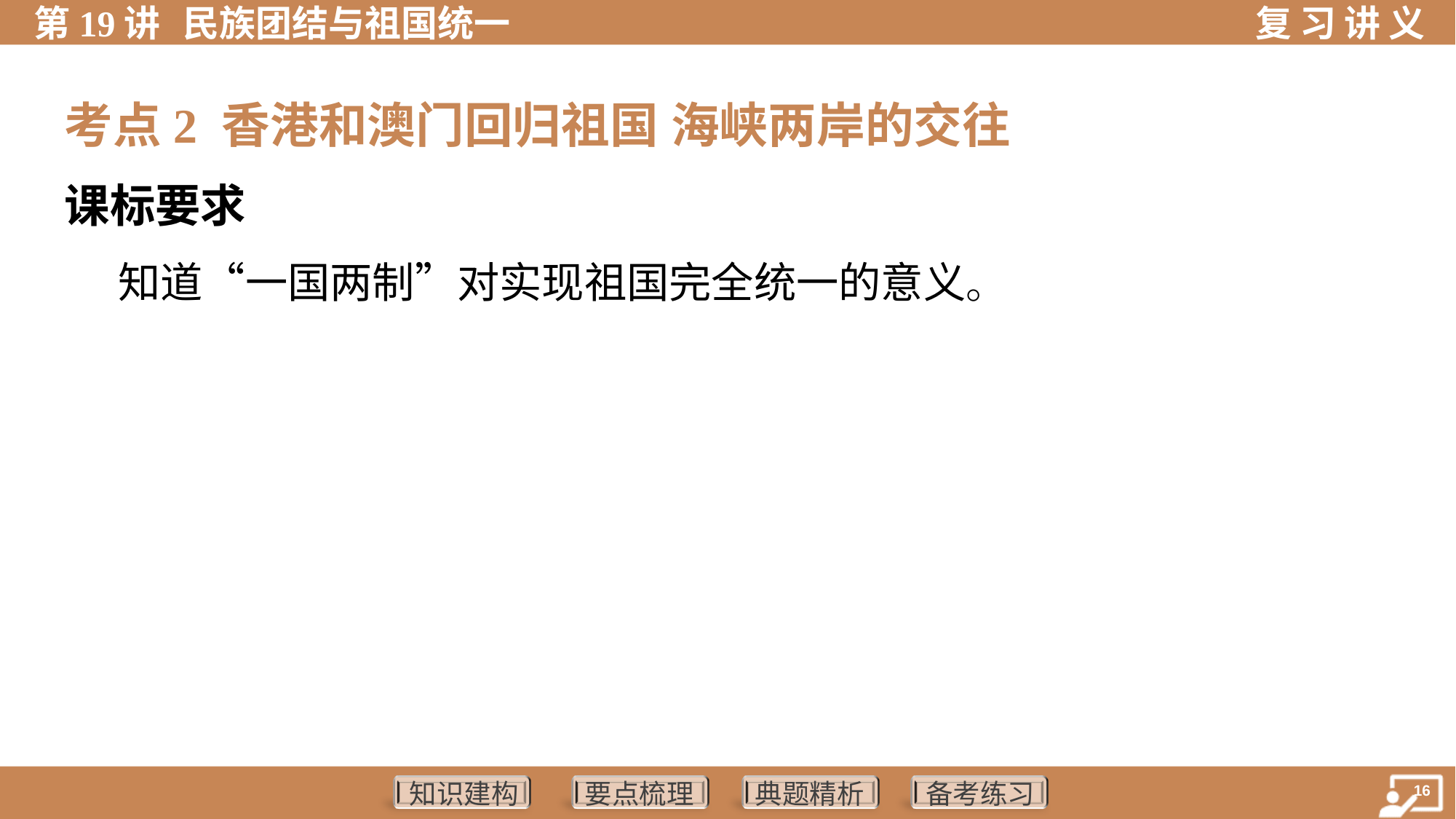

考点2 香港和澳门回归祖国 海峡两岸的交往
课标要求
    知道“一国两制”对实现祖国完全统一的意义。